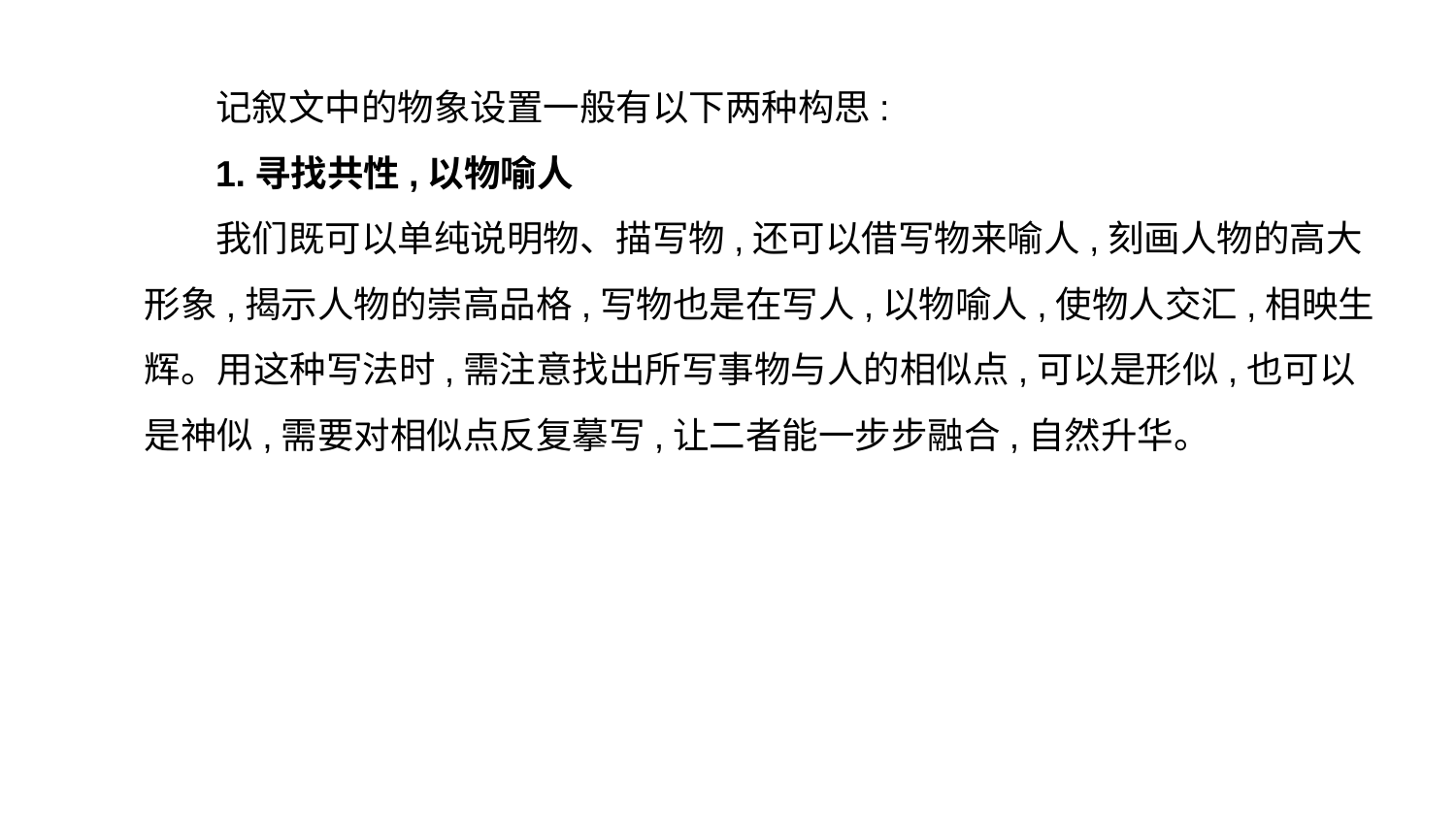

记叙文中的物象设置一般有以下两种构思:
1.寻找共性,以物喻人
我们既可以单纯说明物、描写物,还可以借写物来喻人,刻画人物的高大形象,揭示人物的崇高品格,写物也是在写人,以物喻人,使物人交汇,相映生辉。用这种写法时,需注意找出所写事物与人的相似点,可以是形似,也可以是神似,需要对相似点反复摹写,让二者能一步步融合,自然升华。